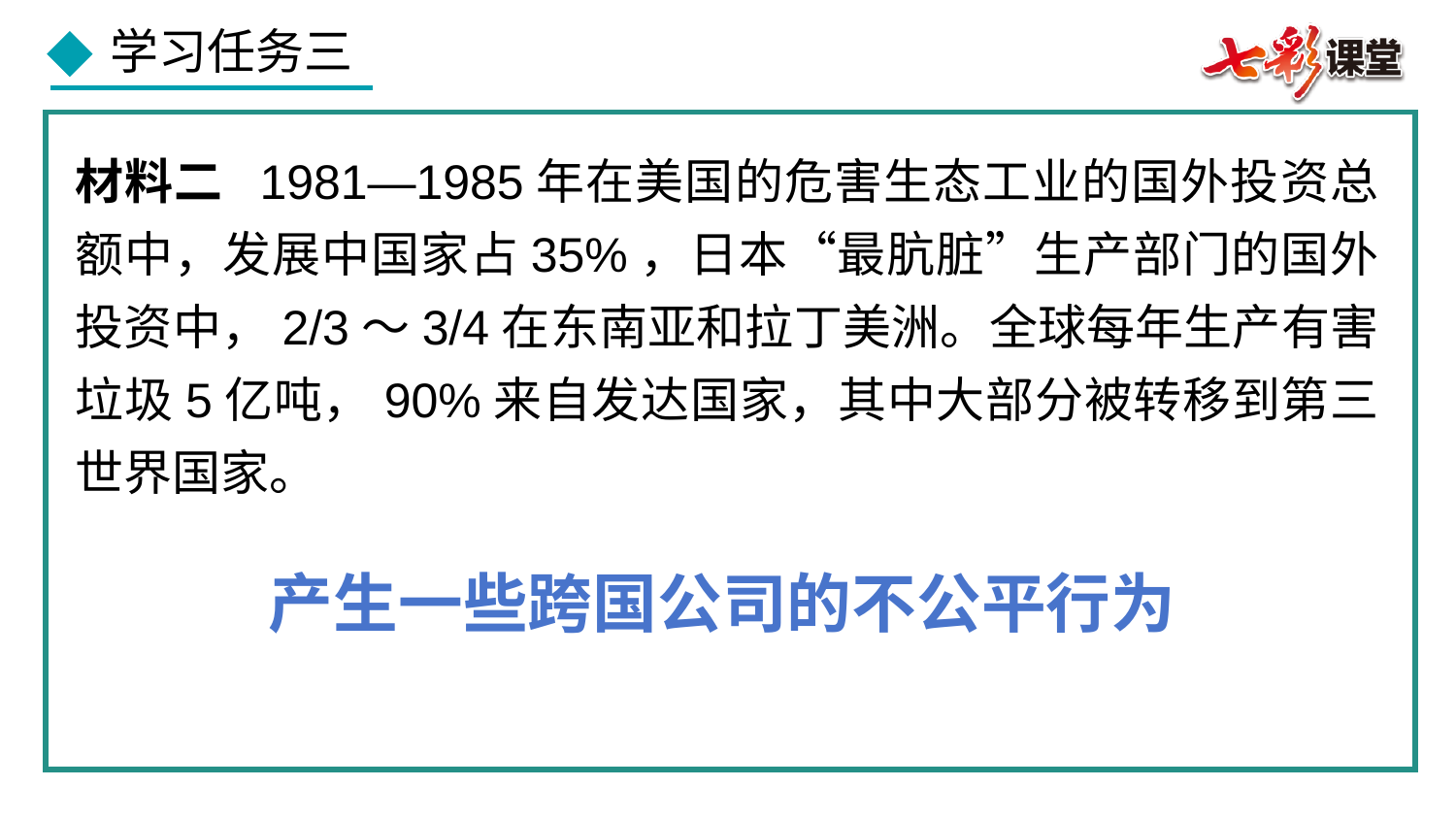

材料二  1981—1985年在美国的危害生态工业的国外投资总额中，发展中国家占35%，日本“最肮脏”生产部门的国外投资中，2/3～3/4在东南亚和拉丁美洲。全球每年生产有害垃圾5亿吨，90%来自发达国家，其中大部分被转移到第三世界国家。
产生一些跨国公司的不公平行为